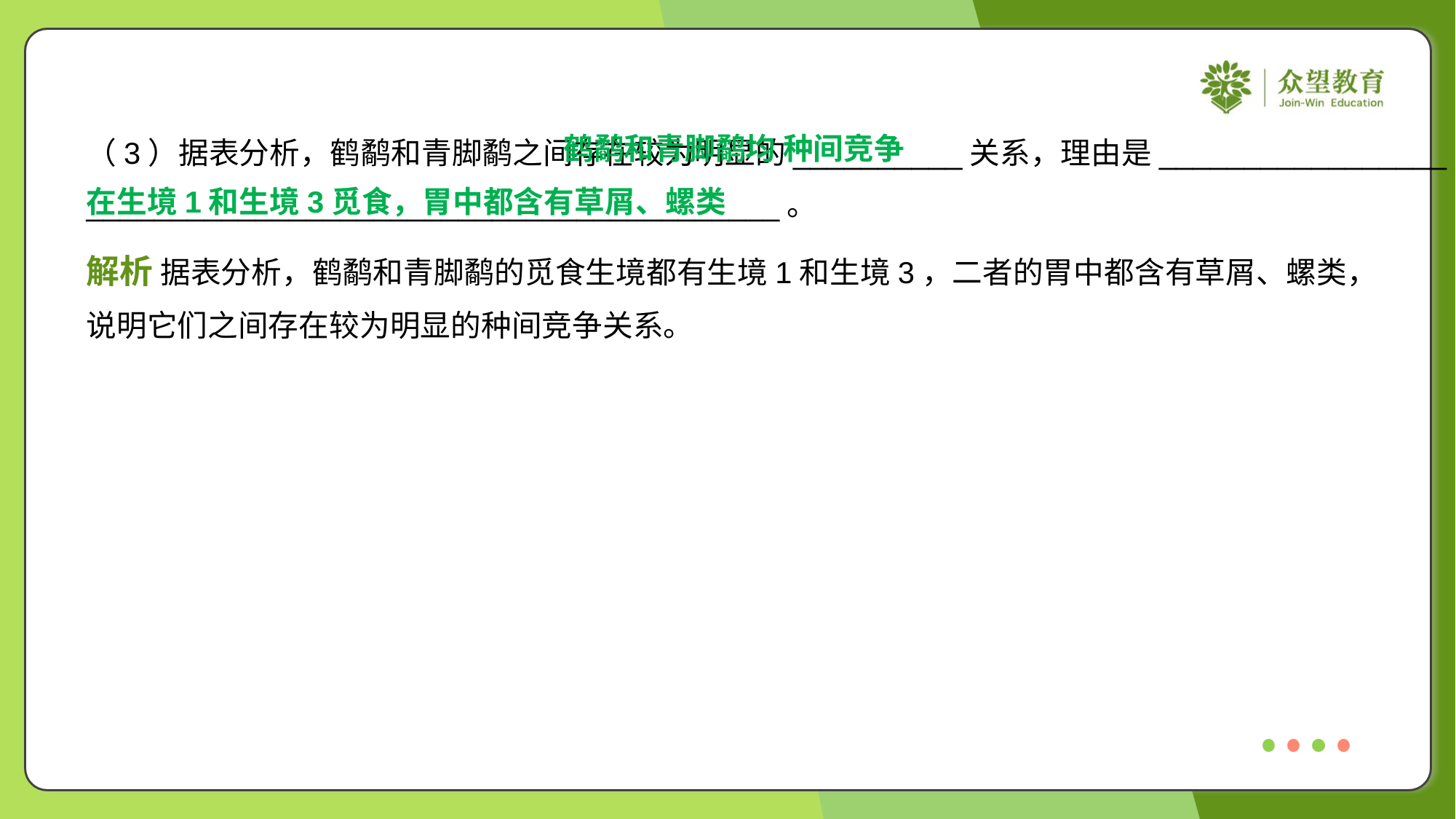

鹤鹬和青脚鹬均
在生境1和生境3觅食，胃中都含有草屑、螺类
种间竞争
（3）据表分析，鹤鹬和青脚鹬之间存在较为明显的__________关系，理由是_________________
_________________________________________。
解析 据表分析，鹤鹬和青脚鹬的觅食生境都有生境1和生境3，二者的胃中都含有草屑、螺类，
说明它们之间存在较为明显的种间竞争关系。